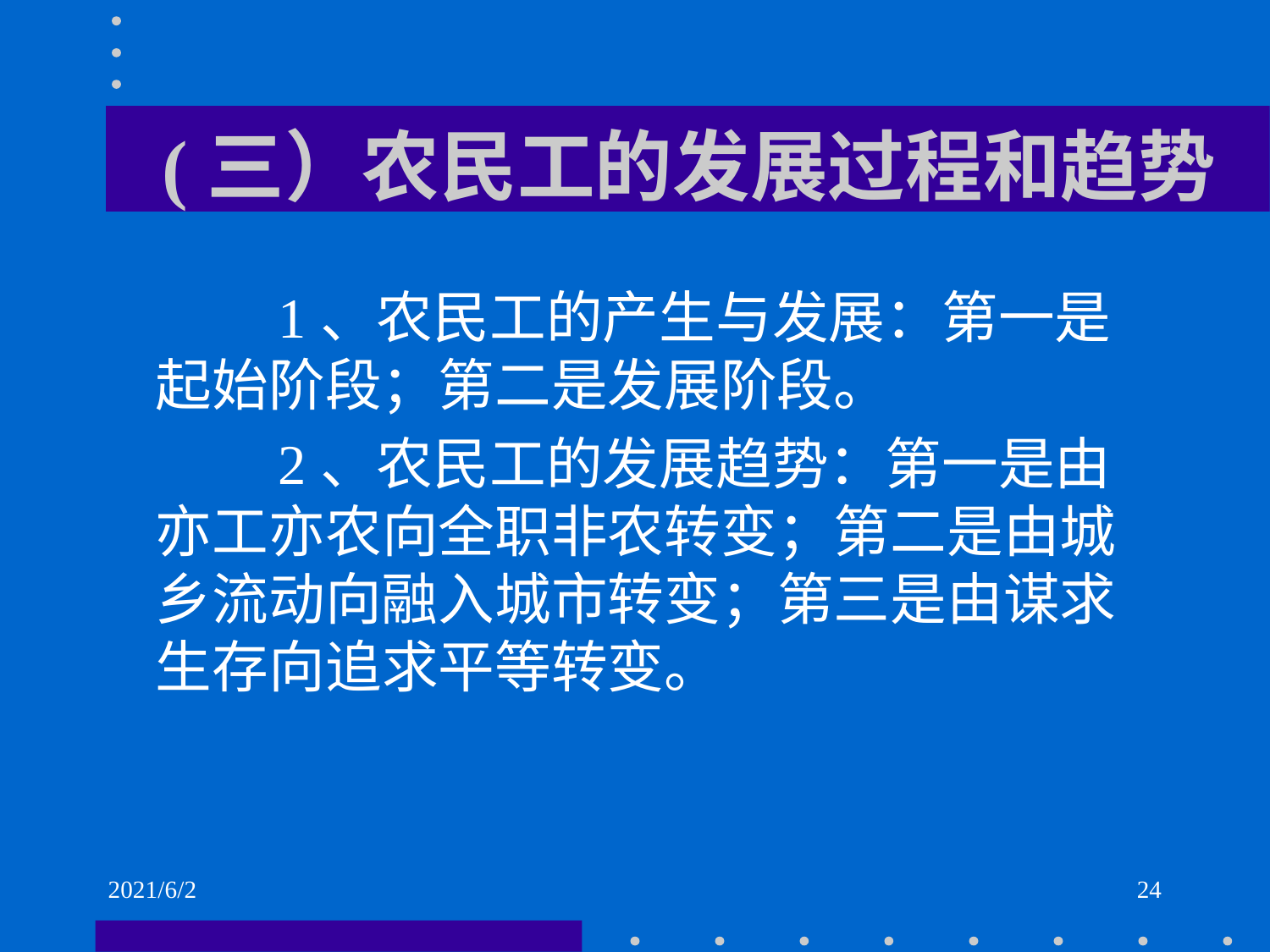

# (三）农民工的发展过程和趋势
            1、农民工的产生与发展：第一是起始阶段；第二是发展阶段。
            2、农民工的发展趋势：第一是由亦工亦农向全职非农转变；第二是由城乡流动向融入城市转变；第三是由谋求生存向追求平等转变。

2021/6/2
24